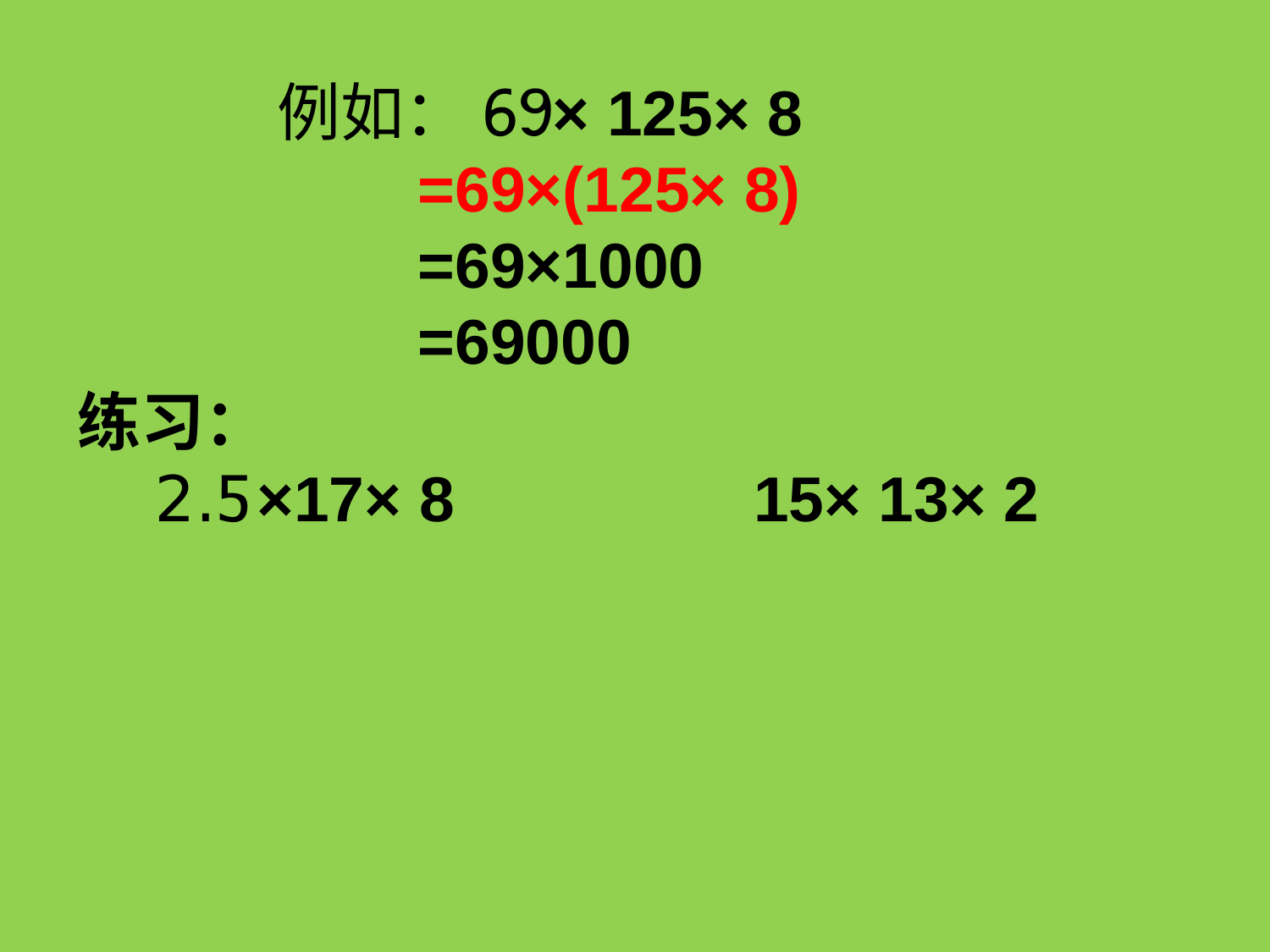

例如：69× 125× 8
        =69×(125× 8)
        =69×1000
        =69000
练习：
　2.5×17× 8　　　　 15× 13× 2